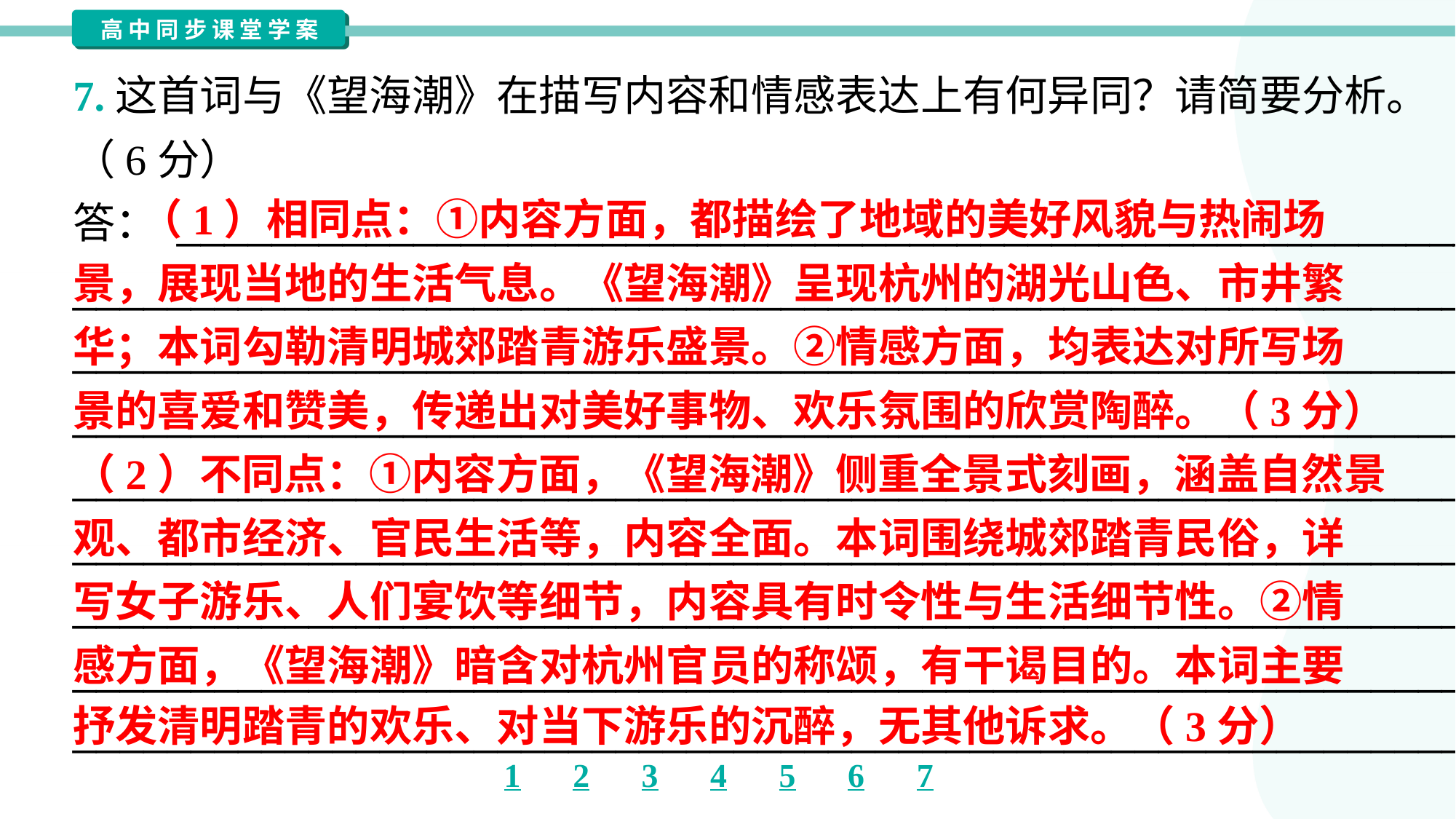

7.这首词与《望海潮》在描写内容和情感表达上有何异同？请简要分析。
（6分）
答： ________________________________________________________
_____________________________________________________________
_____________________________________________________________
_____________________________________________________________
_____________________________________________________________
_____________________________________________________________
_____________________________________________________________
_____________________________________________________________
_____________________________________________________________
      （1）相同点：①内容方面，都描绘了地域的美好风貌与热闹场
景，展现当地的生活气息。《望海潮》呈现杭州的湖光山色、市井繁
华；本词勾勒清明城郊踏青游乐盛景。②情感方面，均表达对所写场
景的喜爱和赞美，传递出对美好事物、欢乐氛围的欣赏陶醉。（3分）
（2）不同点：①内容方面，《望海潮》侧重全景式刻画，涵盖自然景
观、都市经济、官民生活等，内容全面。本词围绕城郊踏青民俗，详
写女子游乐、人们宴饮等细节，内容具有时令性与生活细节性。②情
感方面，《望海潮》暗含对杭州官员的称颂，有干谒目的。本词主要
抒发清明踏青的欢乐、对当下游乐的沉醉，无其他诉求。（3分）